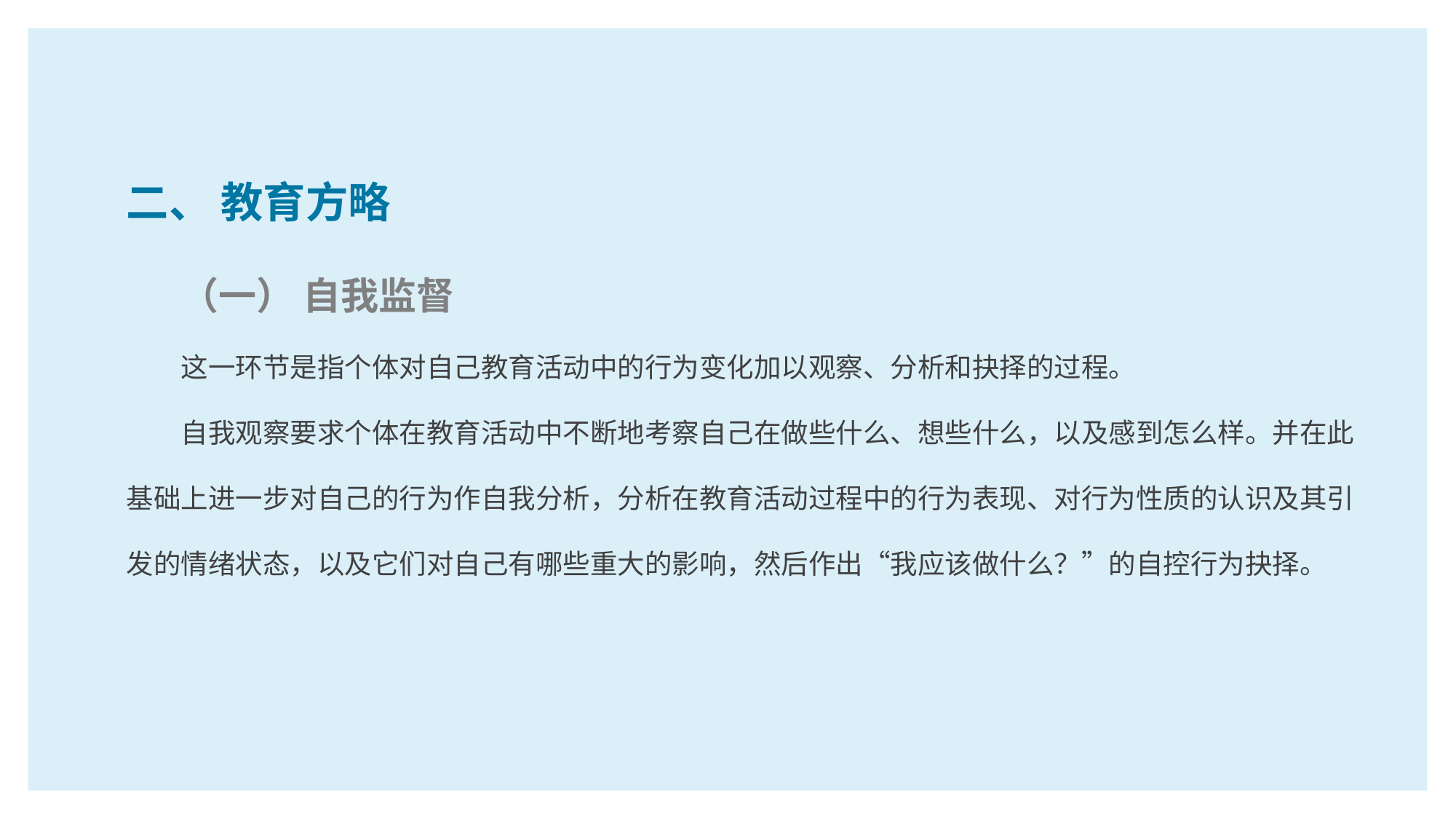

二、 教育方略
（一） 自我监督
这一环节是指个体对自己教育活动中的行为变化加以观察、分析和抉择的过程。
自我观察要求个体在教育活动中不断地考察自己在做些什么、想些什么，以及感到怎么样。并在此基础上进一步对自己的行为作自我分析，分析在教育活动过程中的行为表现、对行为性质的认识及其引发的情绪状态，以及它们对自己有哪些重大的影响，然后作出“我应该做什么？”的自控行为抉择。